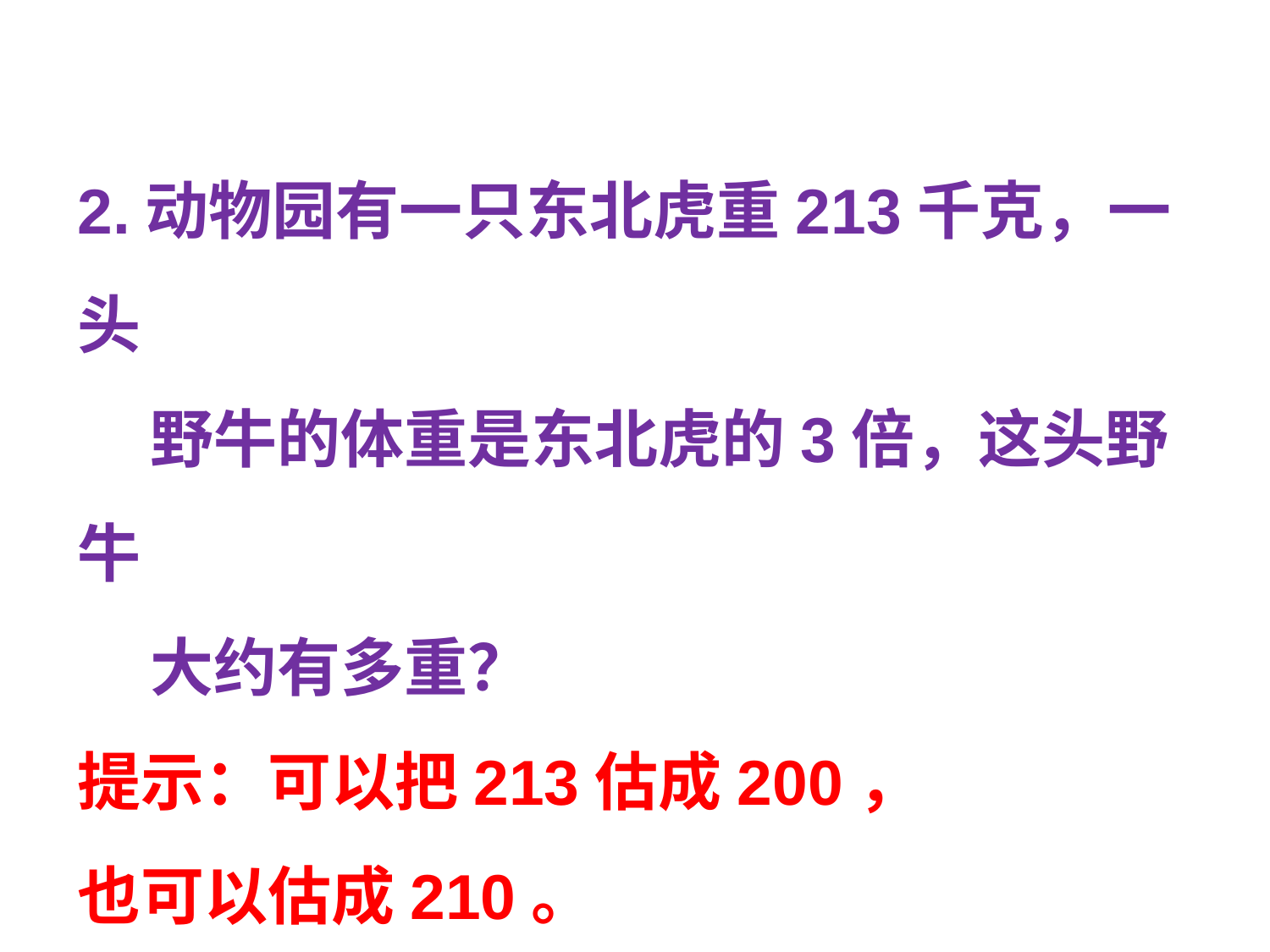

2.动物园有一只东北虎重213千克，一头
    野牛的体重是东北虎的3倍，这头野牛
    大约有多重？
提示：可以把213估成200，
也可以估成210。